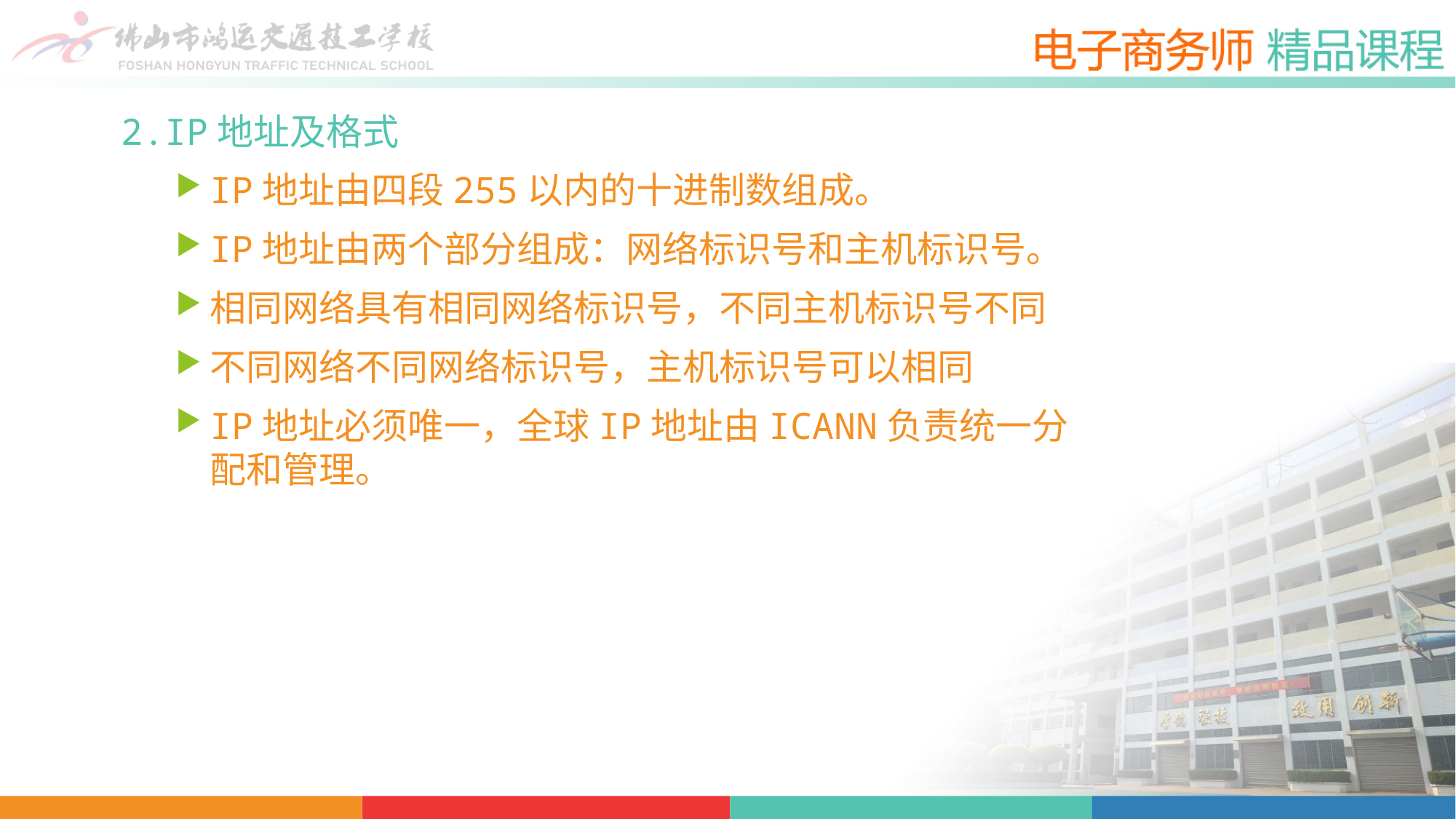

2.IP地址及格式
IP地址由四段255以内的十进制数组成。
IP地址由两个部分组成：网络标识号和主机标识号。
相同网络具有相同网络标识号，不同主机标识号不同
不同网络不同网络标识号，主机标识号可以相同
IP地址必须唯一，全球IP地址由ICANN负责统一分配和管理。